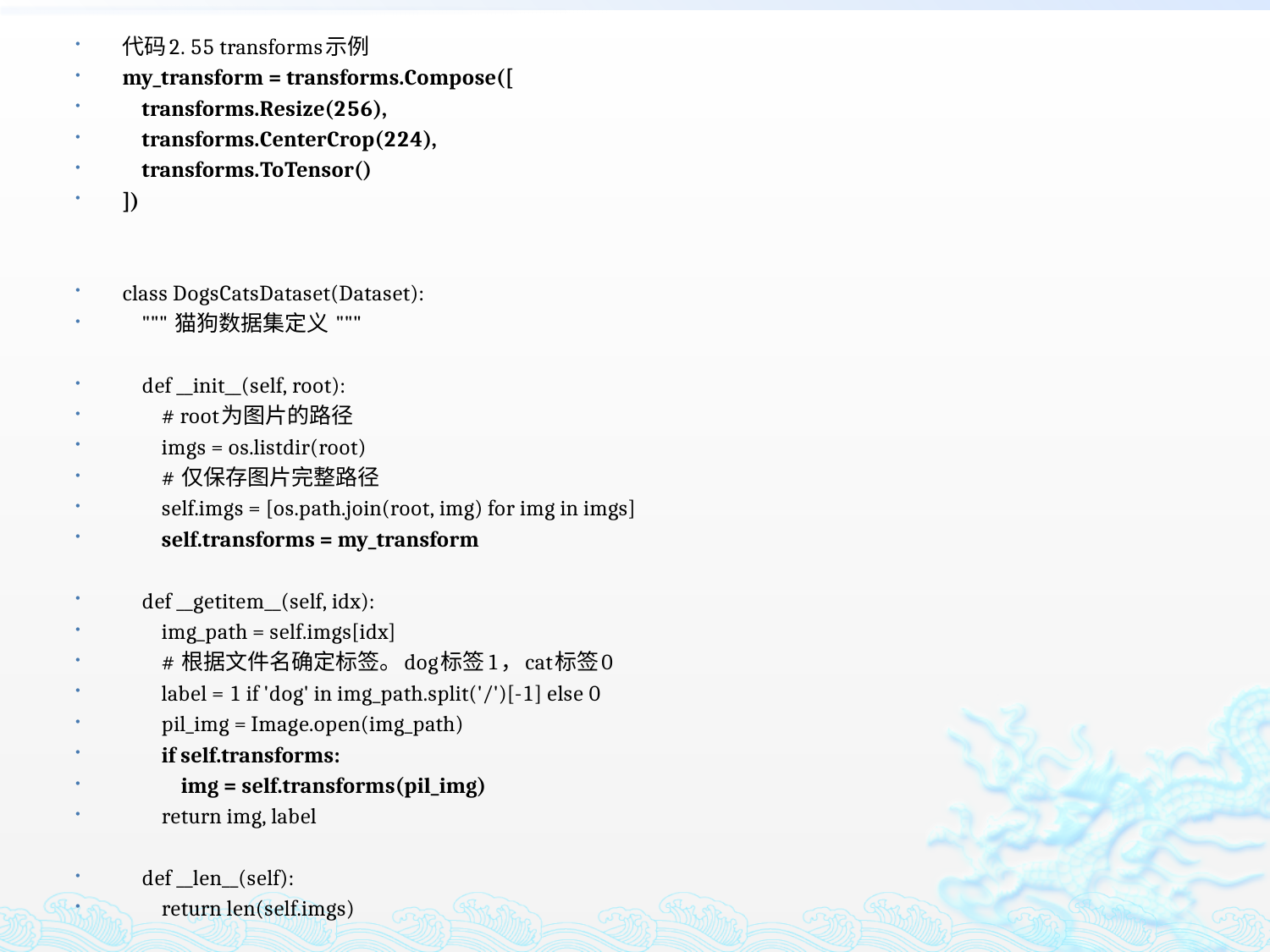

代码2. 55 transforms示例
my_transform = transforms.Compose([
    transforms.Resize(256),
    transforms.CenterCrop(224),
    transforms.ToTensor()
])

class DogsCatsDataset(Dataset):
    """ 猫狗数据集定义 """

    def __init__(self, root):
        # root为图片的路径
        imgs = os.listdir(root)
        # 仅保存图片完整路径
        self.imgs = [os.path.join(root, img) for img in imgs]
        self.transforms = my_transform

    def __getitem__(self, idx):
        img_path = self.imgs[idx]
        # 根据文件名确定标签。dog标签1，cat标签0
        label = 1 if 'dog' in img_path.split('/')[-1] else 0
        pil_img = Image.open(img_path)
        if self.transforms:
            img = self.transforms(pil_img)
        return img, label

    def __len__(self):
        return len(self.imgs)